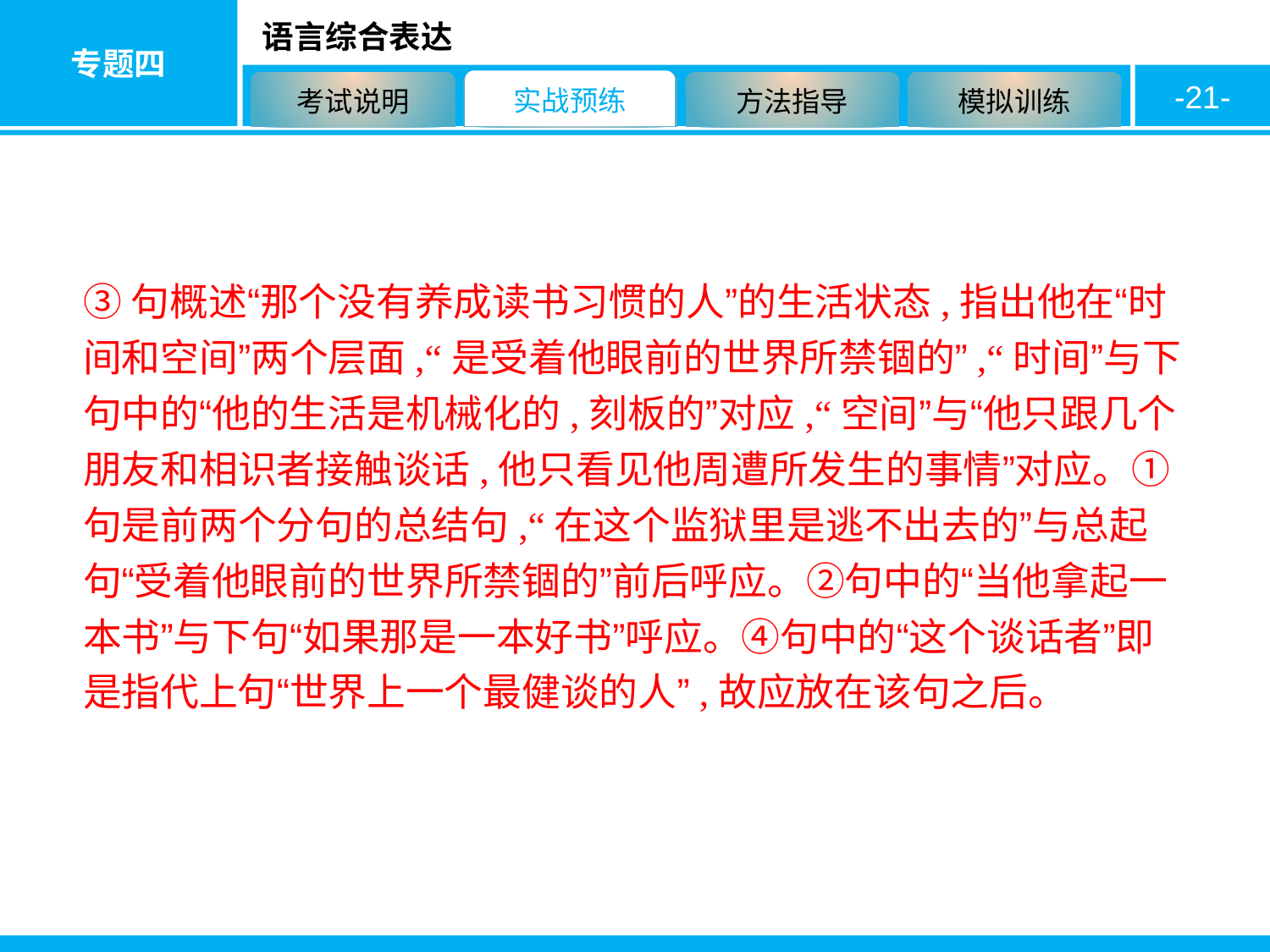

-21-
③句概述“那个没有养成读书习惯的人”的生活状态,指出他在“时间和空间”两个层面,“是受着他眼前的世界所禁锢的”,“时间”与下句中的“他的生活是机械化的,刻板的”对应,“空间”与“他只跟几个朋友和相识者接触谈话,他只看见他周遭所发生的事情”对应。①句是前两个分句的总结句,“在这个监狱里是逃不出去的”与总起句“受着他眼前的世界所禁锢的”前后呼应。②句中的“当他拿起一本书”与下句“如果那是一本好书”呼应。④句中的“这个谈话者”即是指代上句“世界上一个最健谈的人”,故应放在该句之后。